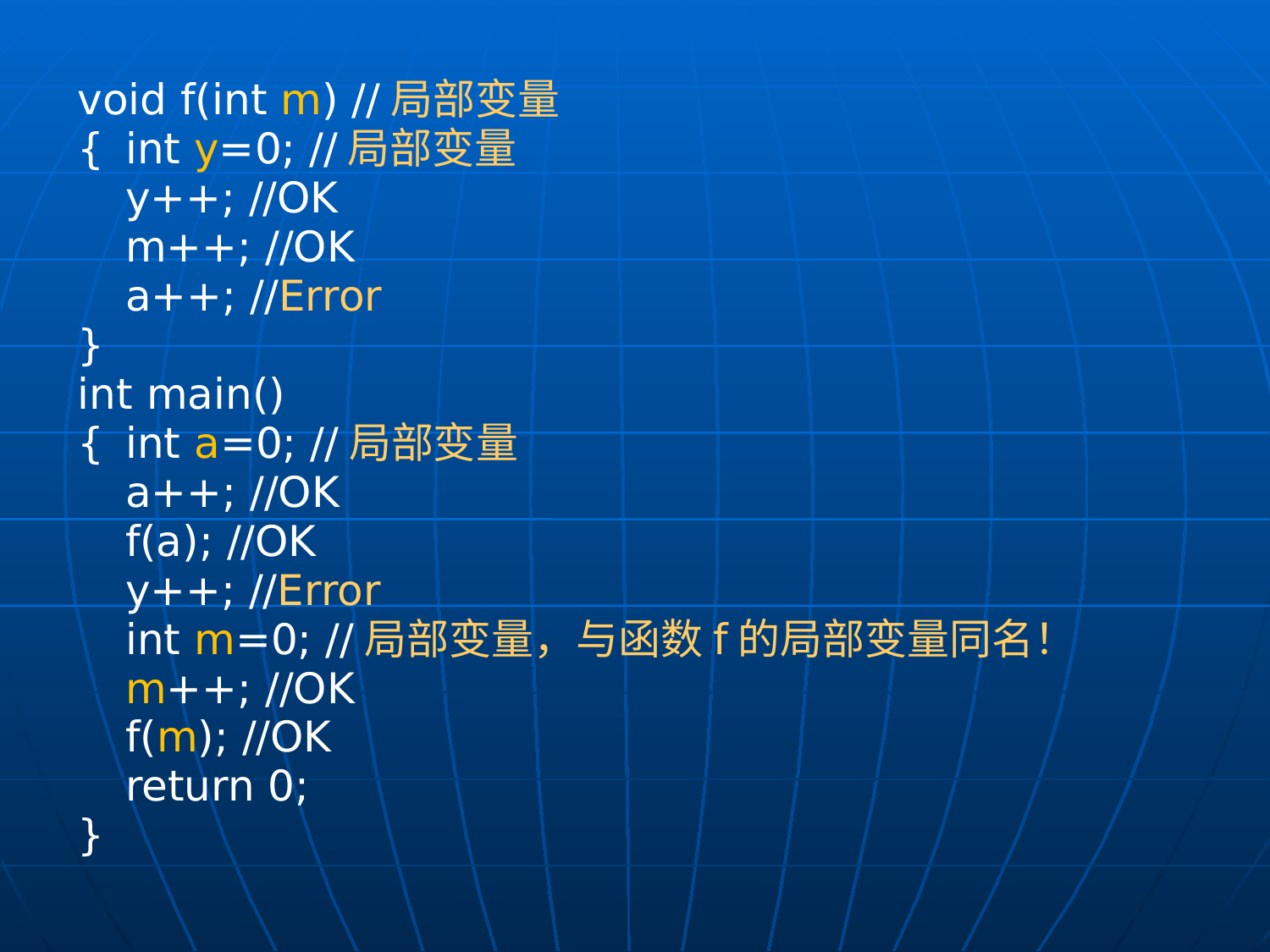

void f(int m) //局部变量
{	int y=0; //局部变量
	y++; //OK
	m++; //OK
	a++; //Error
}
int main()
{	int a=0; //局部变量
	a++; //OK
	f(a); //OK
	y++; //Error
	int m=0; //局部变量，与函数f的局部变量同名！
	m++; //OK
	f(m); //OK
	return 0;
}